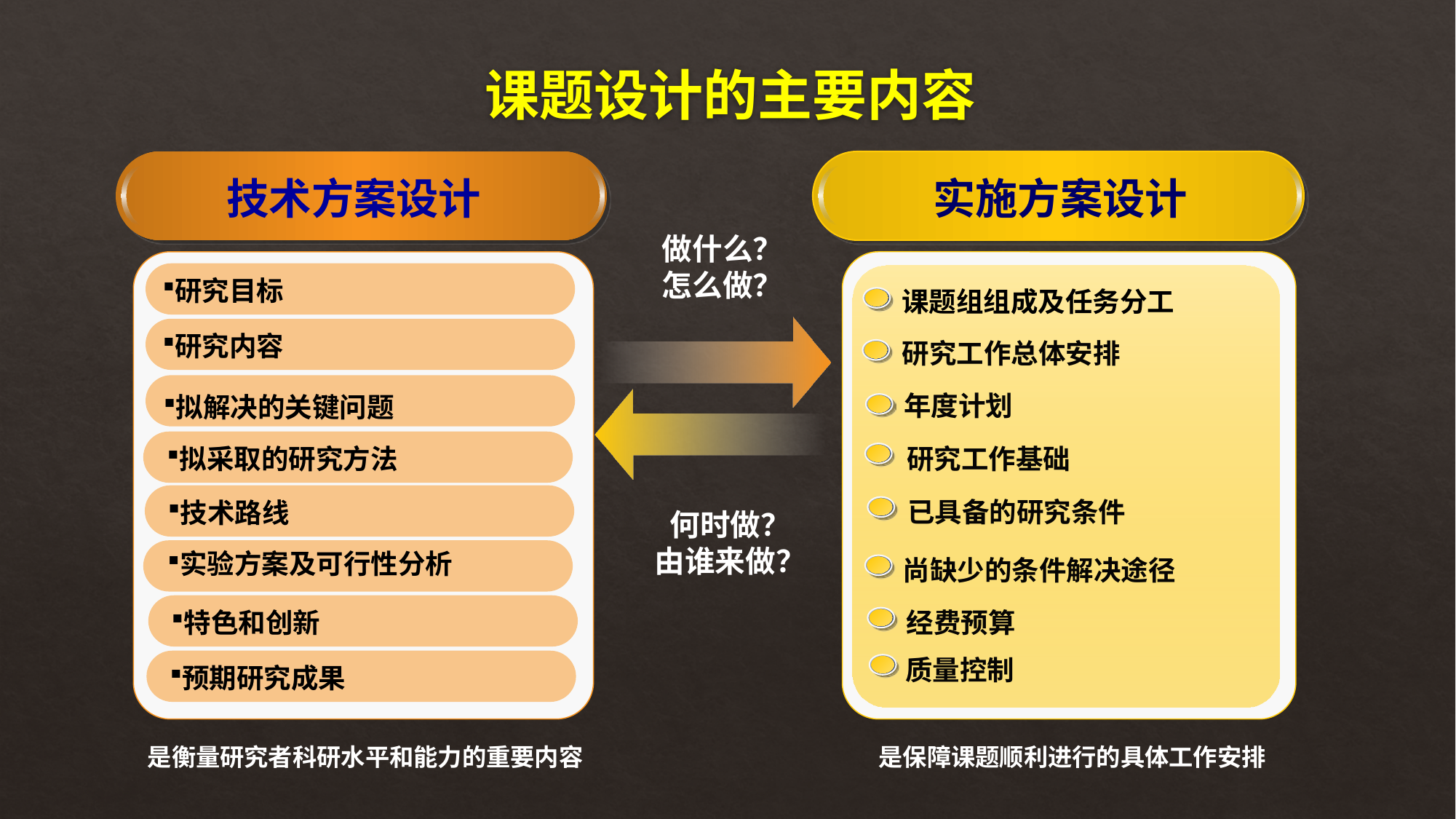

# 课题设计的主要内容

技术方案设计

实施方案设计
做什么？
怎么做？

研究目标
课题组组成及任务分工

研究内容
研究工作总体安排

年度计划
拟解决的关键问题

研究工作基础
拟采取的研究方法

已具备的研究条件
技术路线

何时做？
由谁来做？

实验方案及可行性分析
尚缺少的条件解决途径

经费预算
特色和创新

质量控制

预期研究成果
是衡量研究者科研水平和能力的重要内容
是保障课题顺利进行的具体工作安排